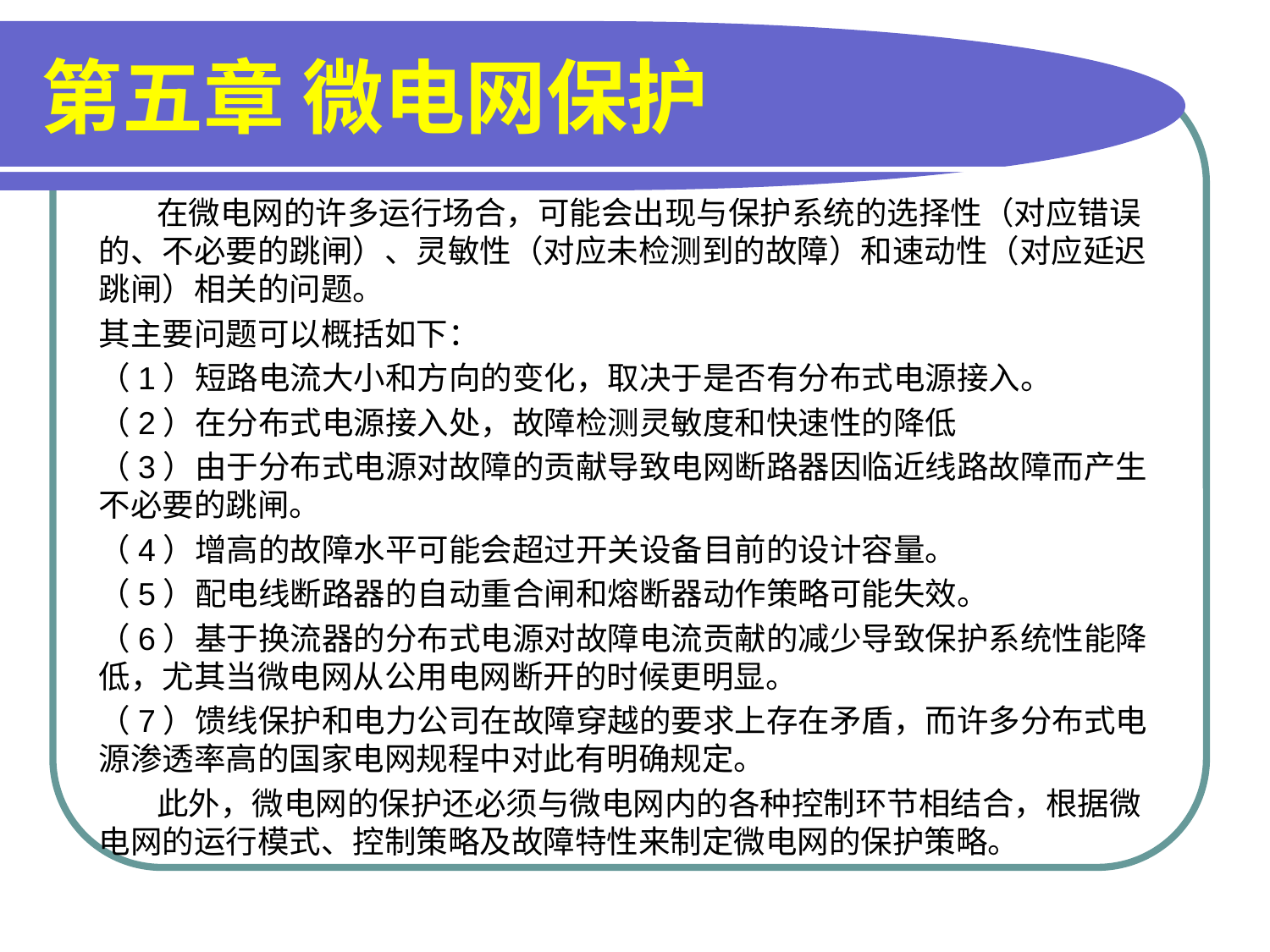

# 第五章 微电网保护
       在微电网的许多运行场合，可能会出现与保护系统的选择性（对应错误的、不必要的跳闸）、灵敏性（对应未检测到的故障）和速动性（对应延迟跳闸）相关的问题。
其主要问题可以概括如下：
（1）短路电流大小和方向的变化，取决于是否有分布式电源接入。
（2）在分布式电源接入处，故障检测灵敏度和快速性的降低
（3）由于分布式电源对故障的贡献导致电网断路器因临近线路故障而产生不必要的跳闸。
（4）增高的故障水平可能会超过开关设备目前的设计容量。
（5）配电线断路器的自动重合闸和熔断器动作策略可能失效。
（6）基于换流器的分布式电源对故障电流贡献的减少导致保护系统性能降低，尤其当微电网从公用电网断开的时候更明显。
（7）馈线保护和电力公司在故障穿越的要求上存在矛盾，而许多分布式电源渗透率高的国家电网规程中对此有明确规定。
       此外，微电网的保护还必须与微电网内的各种控制环节相结合，根据微电网的运行模式、控制策略及故障特性来制定微电网的保护策略。
71